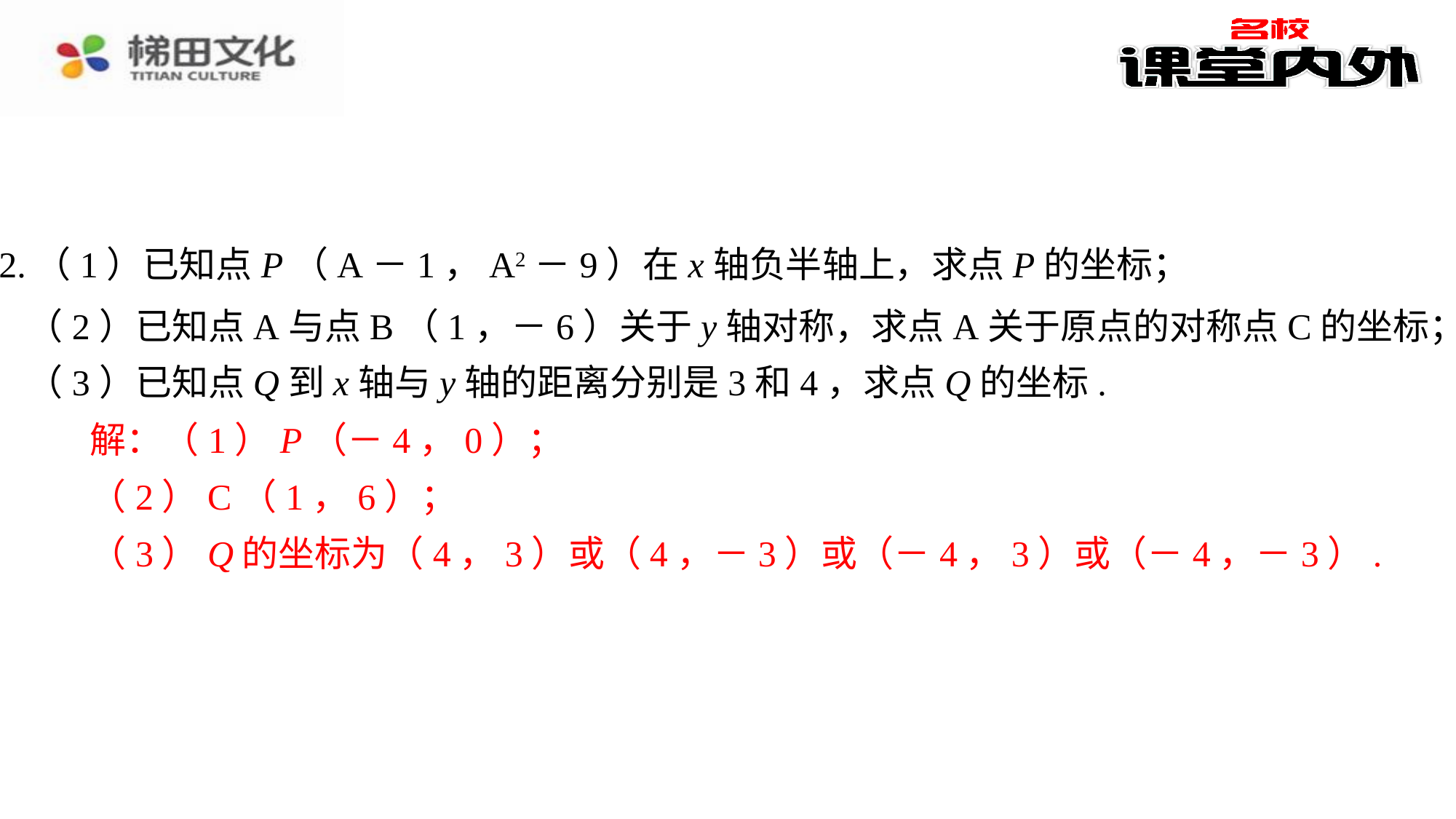

12.（1）已知点P（A－1，A2－9）在x轴负半轴上，求点P的坐标；
（2）已知点A与点B（1，－6）关于y轴对称，求点A关于原点的对称点C的坐标；
（3）已知点Q到x轴与y轴的距离分别是3和4，求点Q的坐标.
解：（1）P（－4，0）；⁠
（2）C（1，6）；⁠
（3）Q的坐标为（4，3）或（4，－3）或（－4，3）或（－4，－3）.⁠
解：（1）P（－4，0）；
（2）C（1，6）；
（3）Q的坐标为（4，3）或（4，－3）或（－4，3）或（－4，－3）.